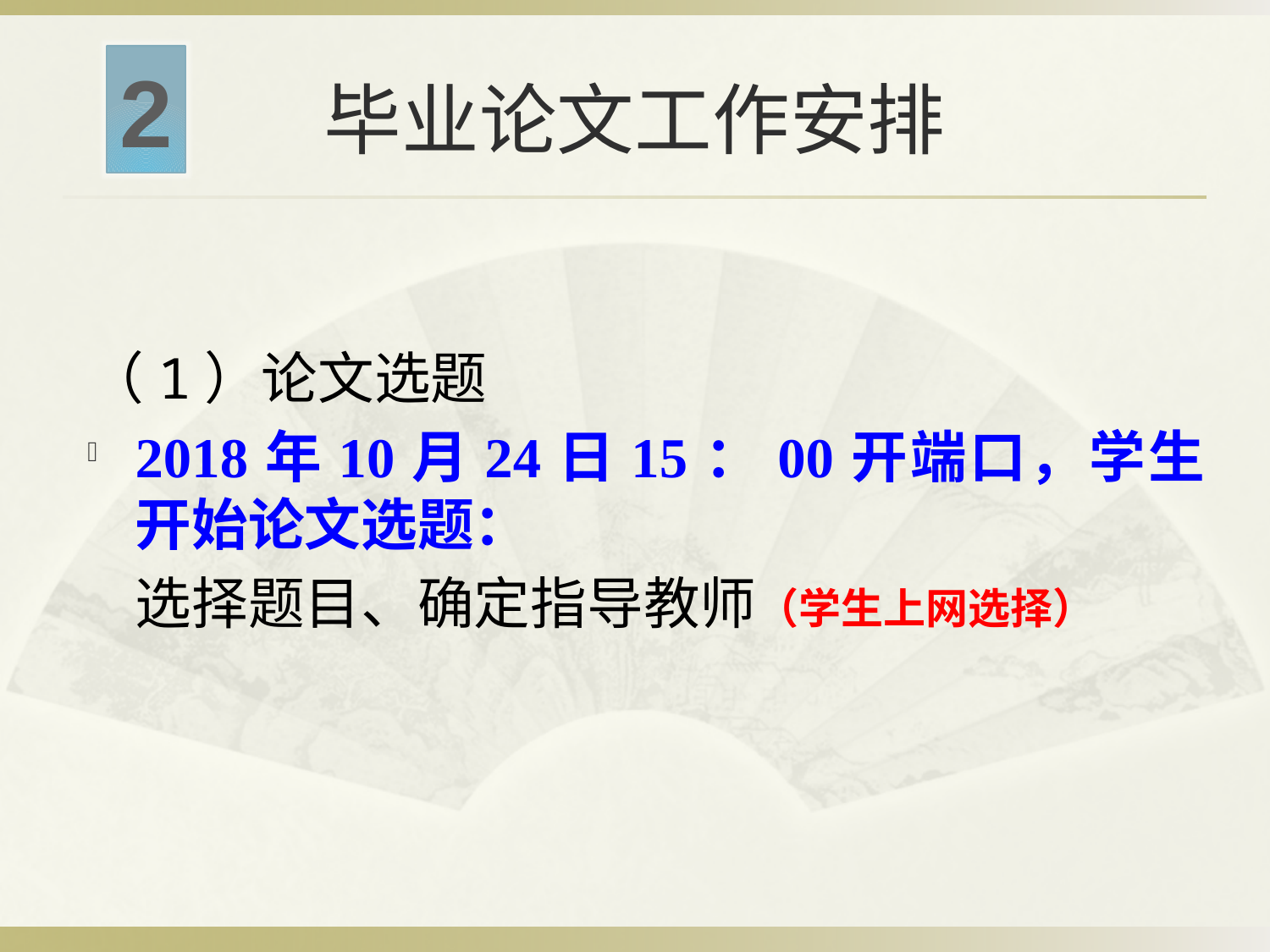

# 毕业论文工作安排
2
（1）论文选题
2018年10月24日15：00开端口，学生开始论文选题：
选择题目、确定指导教师（学生上网选择）